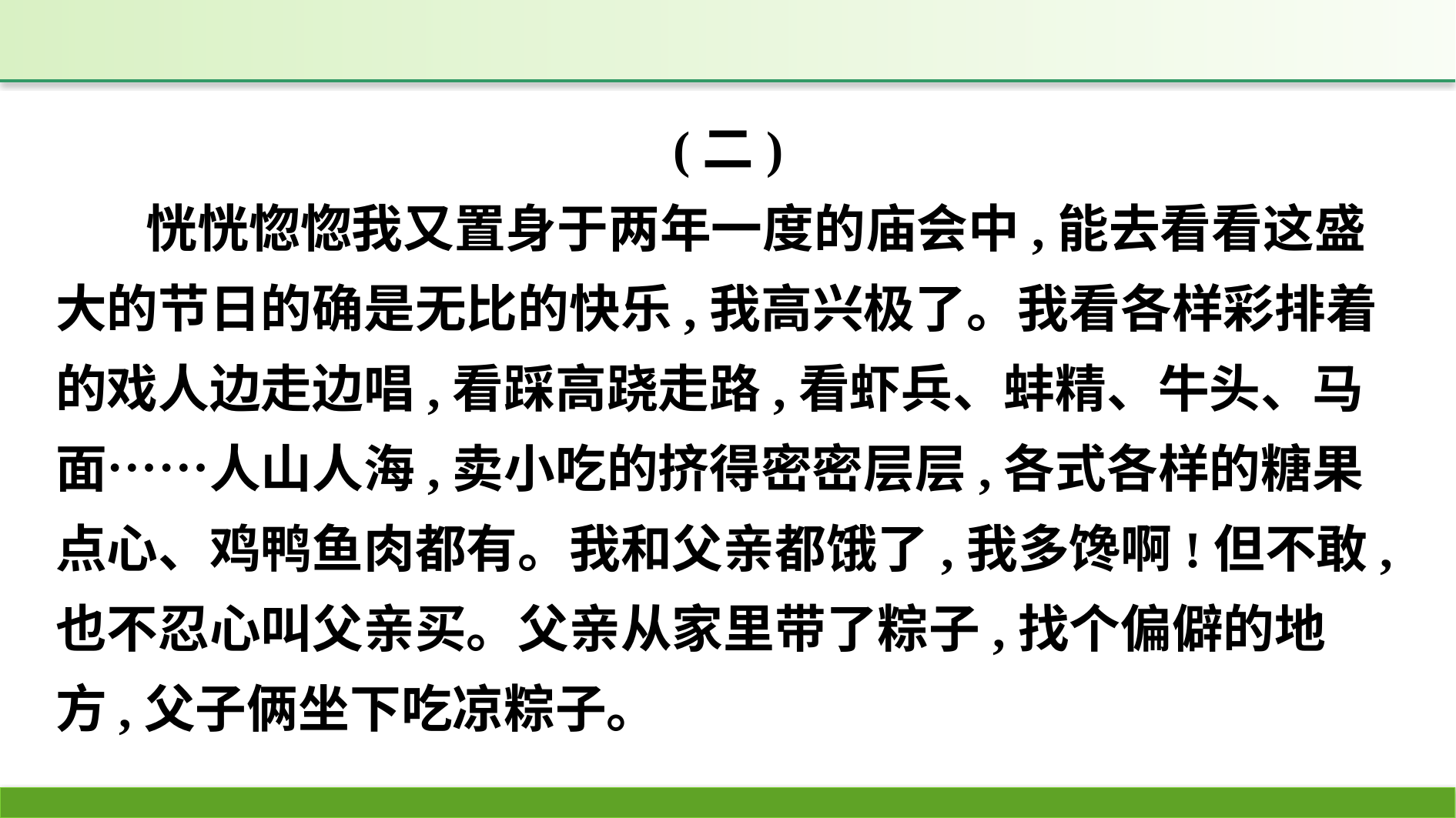

(二)
恍恍惚惚我又置身于两年一度的庙会中,能去看看这盛大的节日的确是无比的快乐,我高兴极了。我看各样彩排着的戏人边走边唱,看踩高跷走路,看虾兵、蚌精、牛头、马面……人山人海,卖小吃的挤得密密层层,各式各样的糖果点心、鸡鸭鱼肉都有。我和父亲都饿了,我多馋啊!但不敢,也不忍心叫父亲买。父亲从家里带了粽子,找个偏僻的地方,父子俩坐下吃凉粽子。